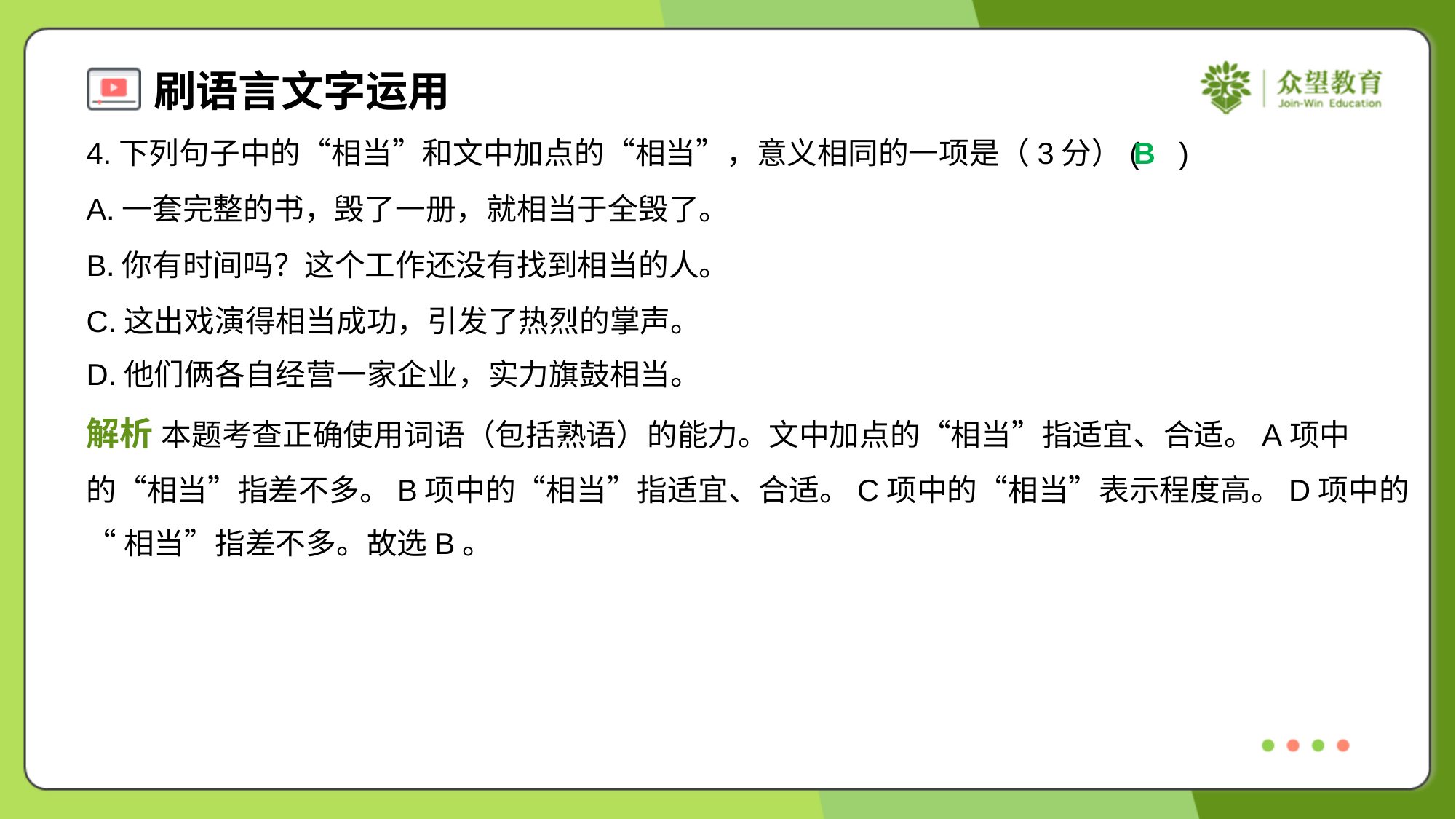

4.下列句子中的“相当”和文中加点的“相当”，意义相同的一项是（3分）(     )
B
A.一套完整的书，毁了一册，就相当于全毁了。
B.你有时间吗？这个工作还没有找到相当的人。
C.这出戏演得相当成功，引发了热烈的掌声。
D.他们俩各自经营一家企业，实力旗鼓相当。
解析 本题考查正确使用词语（包括熟语）的能力。文中加点的“相当”指适宜、合适。A项中
的“相当”指差不多。B项中的“相当”指适宜、合适。C项中的“相当”表示程度高。D项中的
“相当”指差不多。故选B。